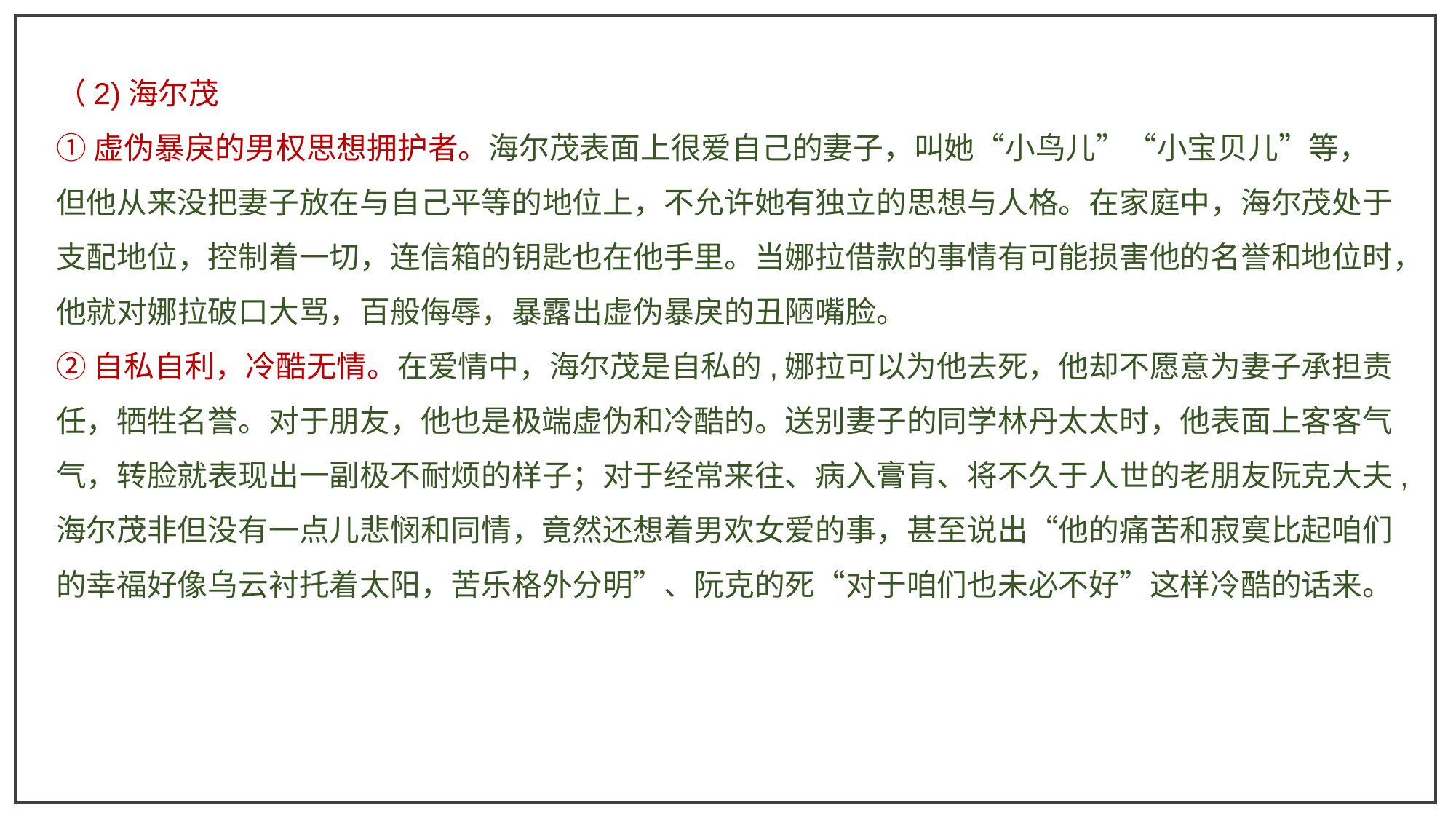

（2)海尔茂
①虚伪暴戾的男权思想拥护者。海尔茂表面上很爱自己的妻子，叫她“小鸟儿”“小宝贝儿”等，但他从来没把妻子放在与自己平等的地位上，不允许她有独立的思想与人格。在家庭中，海尔茂处于支配地位，控制着一切，连信箱的钥匙也在他手里。当娜拉借款的事情有可能损害他的名誉和地位时，他就对娜拉破口大骂，百般侮辱，暴露出虚伪暴戾的丑陋嘴脸。
②自私自利，冷酷无情。在爱情中，海尔茂是自私的,娜拉可以为他去死，他却不愿意为妻子承担责任，牺牲名誉。对于朋友，他也是极端虚伪和冷酷的。送别妻子的同学林丹太太时，他表面上客客气气，转脸就表现出一副极不耐烦的样子；对于经常来往、病入膏肓、将不久于人世的老朋友阮克大夫,海尔茂非但没有一点儿悲悯和同情，竟然还想着男欢女爱的事，甚至说出“他的痛苦和寂寞比起咱们的幸福好像乌云衬托着太阳，苦乐格外分明”、阮克的死“对于咱们也未必不好”这样冷酷的话来。